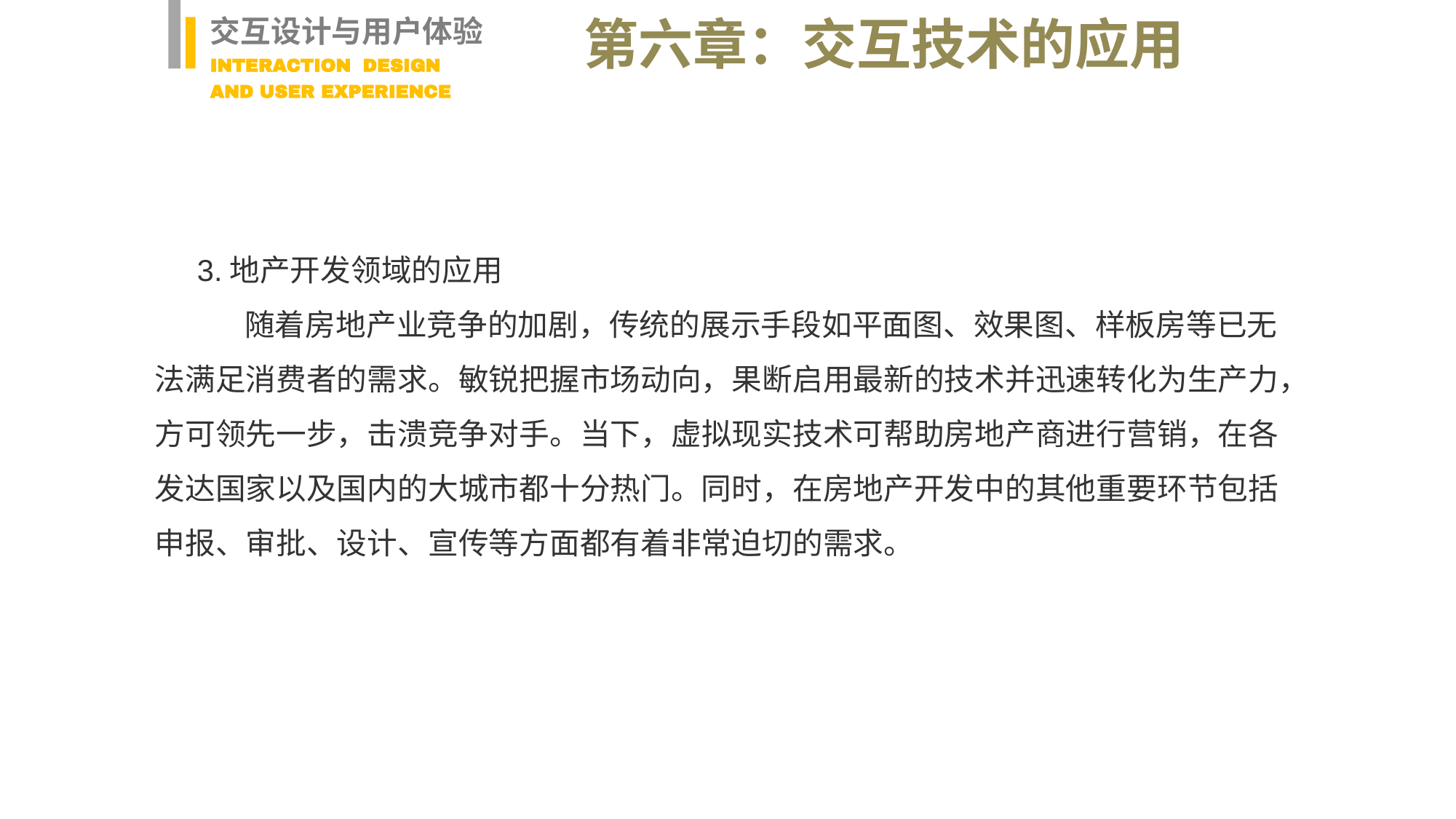

交互设计与用户体验
INTERACTION  DESIGN
AND USER EXPERIENCE
第六章：交互技术的应用

3.地产开发领域的应用
      随着房地产业竞争的加剧，传统的展示手段如平面图、效果图、样板房等已无法满足消费者的需求。敏锐把握市场动向，果断启用最新的技术并迅速转化为生产力，方可领先一步，击溃竞争对手。当下，虚拟现实技术可帮助房地产商进行营销，在各发达国家以及国内的大城市都十分热门。同时，在房地产开发中的其他重要环节包括申报、审批、设计、宣传等方面都有着非常迫切的需求。